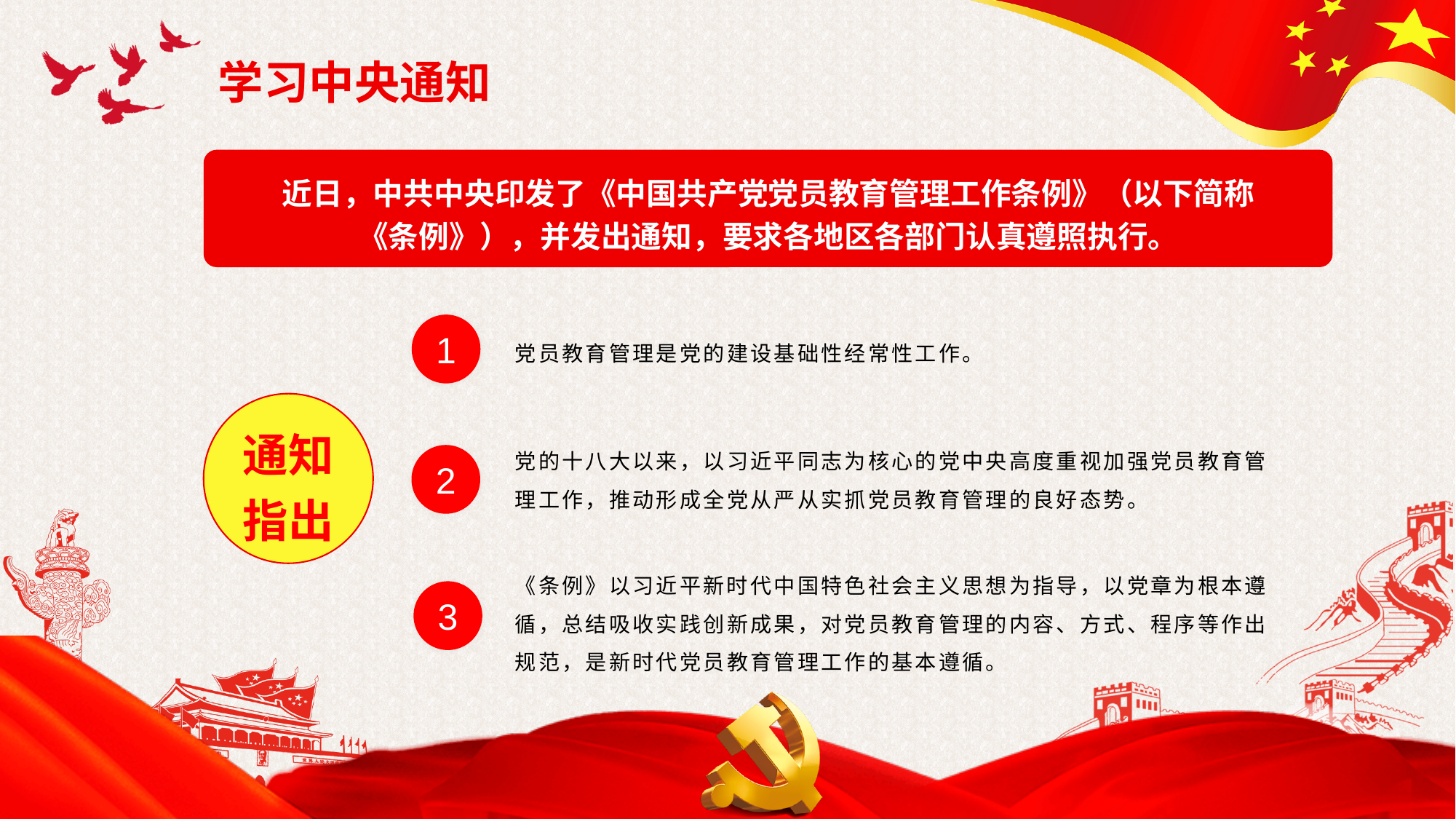

学习中央通知

近日，中共中央印发了《中国共产党党员教育管理工作条例》（以下简称《条例》），并发出通知，要求各地区各部门认真遵照执行。
1
党员教育管理是党的建设基础性经常性工作。

通知
指出
党的十八大以来，以习近平同志为核心的党中央高度重视加强党员教育管理工作，推动形成全党从严从实抓党员教育管理的良好态势。
2
《条例》以习近平新时代中国特色社会主义思想为指导，以党章为根本遵循，总结吸收实践创新成果，对党员教育管理的内容、方式、程序等作出规范，是新时代党员教育管理工作的基本遵循。
3